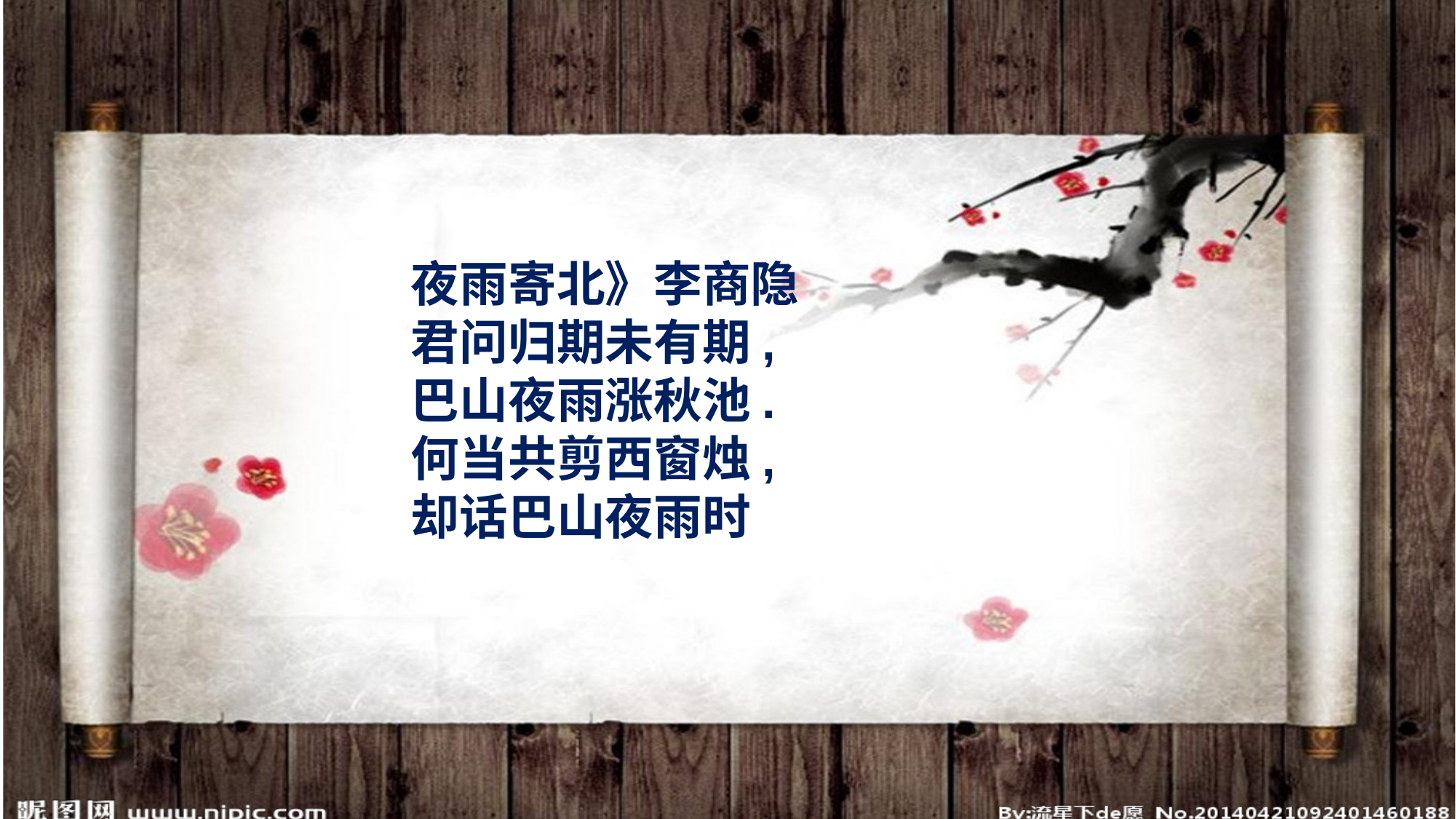

夜雨寄北》李商隐
君问归期未有期,
巴山夜雨涨秋池.
何当共剪西窗烛,
却话巴山夜雨时